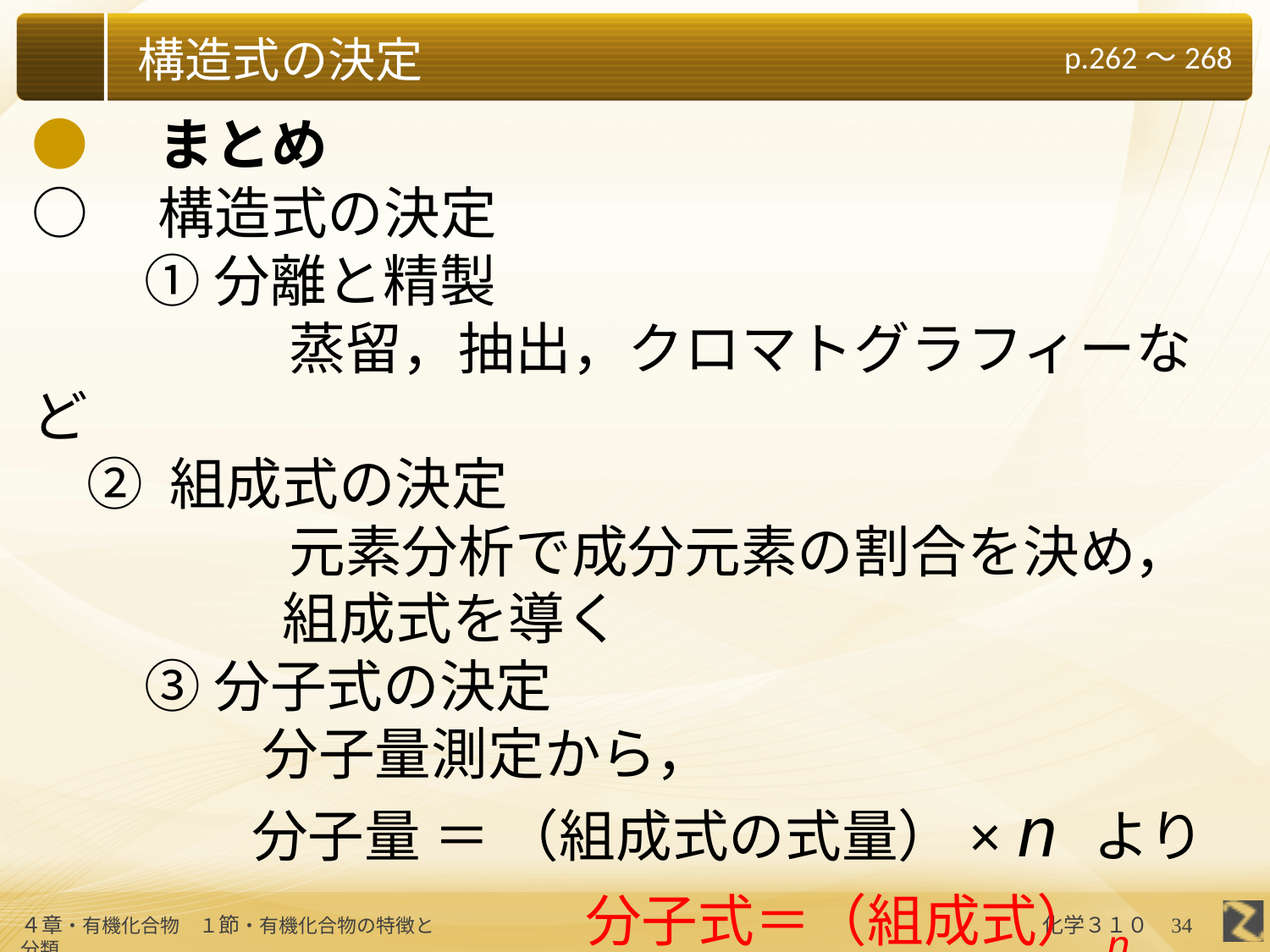

●　まとめ
○　構造式の決定
　　① 分離と精製
　　　　　 蒸留，抽出，クロマトグラフィーなど
     ② 組成式の決定
　　　　　 元素分析で成分元素の割合を決め，
　　　　  組成式を導く
　　③ 分子式の決定
　　　　   分子量測定から，
　　　    分子量 ＝ （組成式の式量）× n より
　　　　　　　　　　　 分子式＝（組成式）n

34